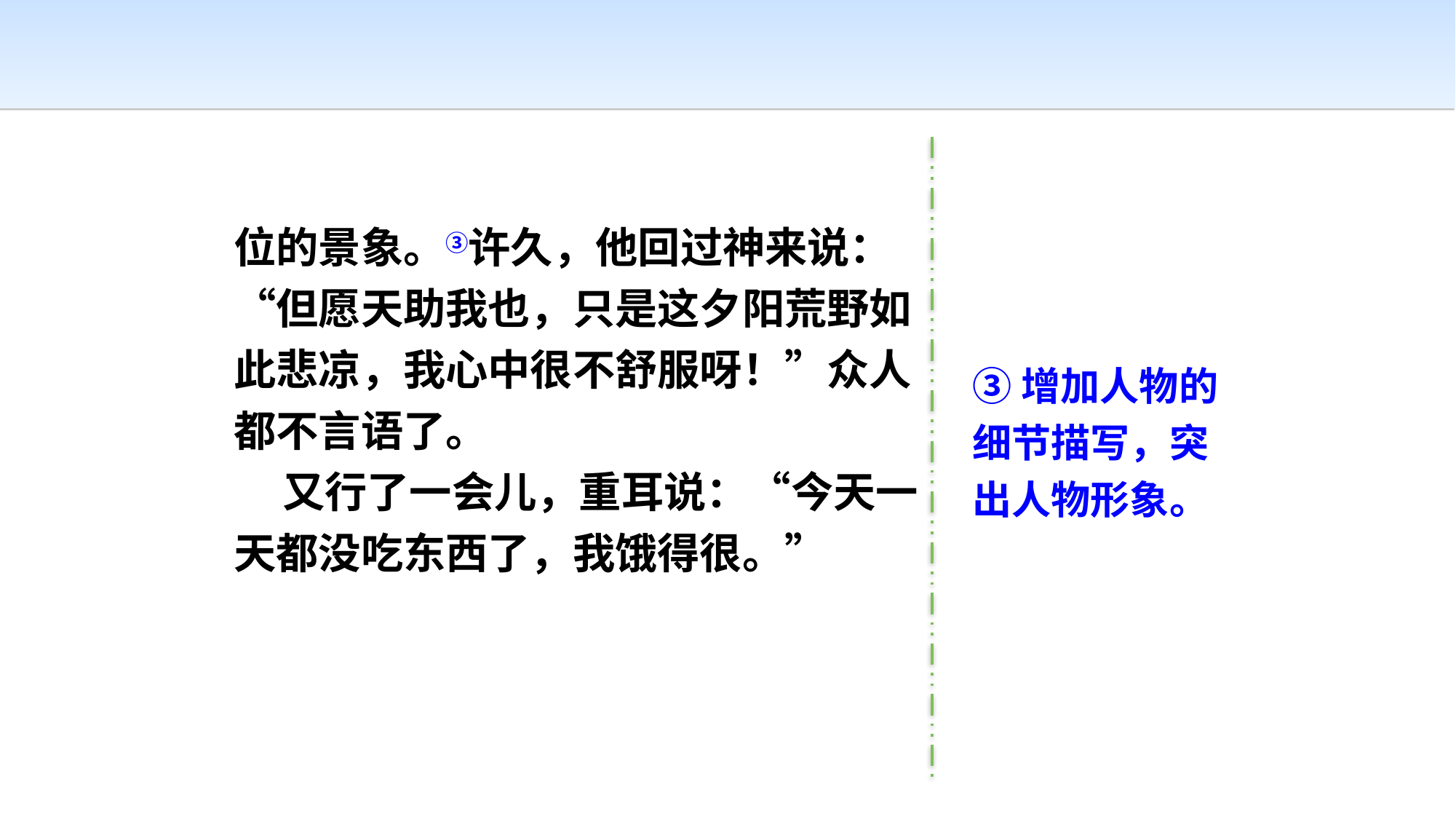

位的景象。③许久，他回过神来说：“但愿天助我也，只是这夕阳荒野如此悲凉，我心中很不舒服呀！”众人都不言语了。
    又行了一会儿，重耳说：“今天一天都没吃东西了，我饿得很。”
③增加人物的细节描写，突出人物形象。